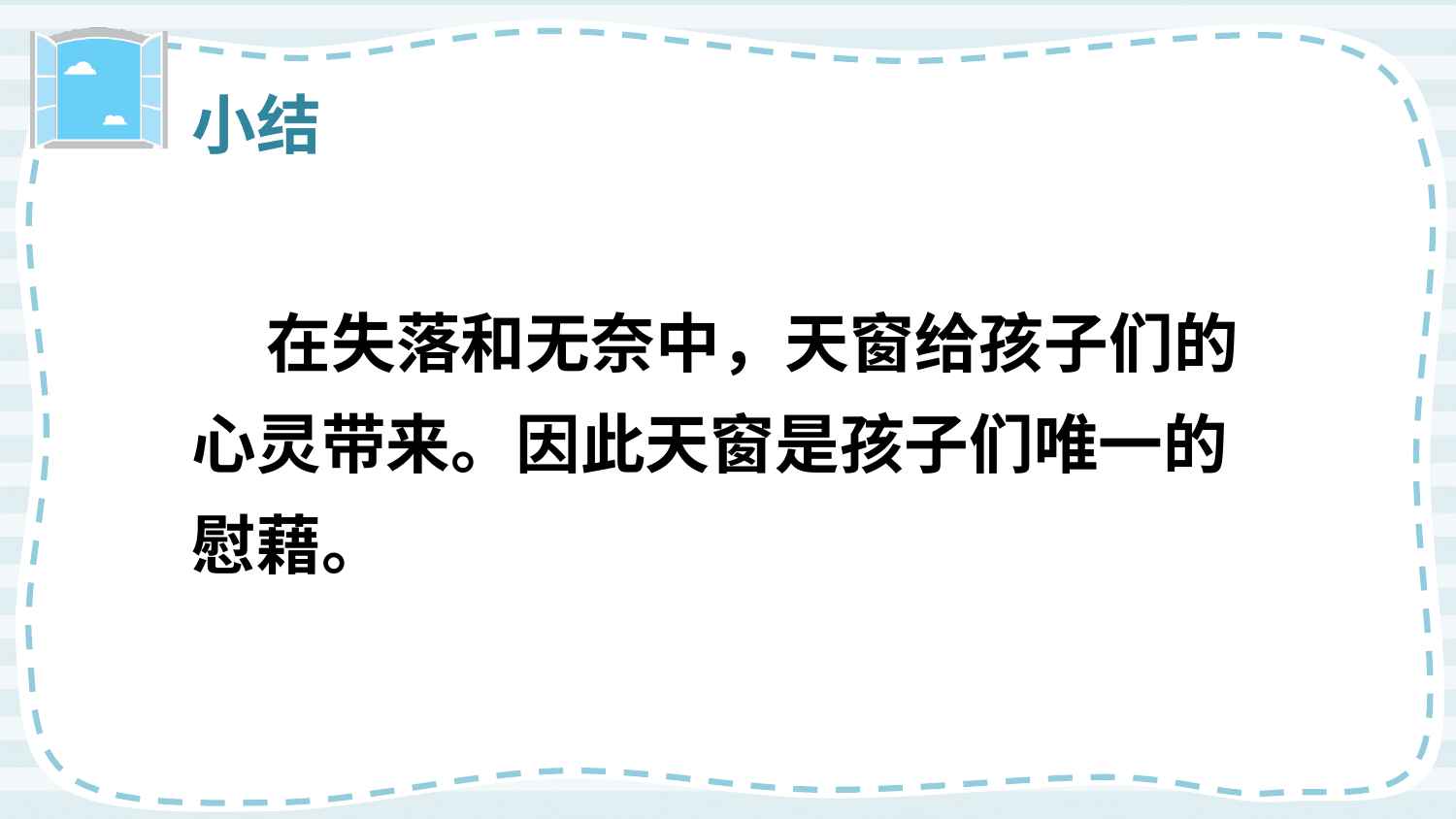

小结
    在失落和无奈中，天窗给孩子们的心灵带来。因此天窗是孩子们唯一的慰藉。